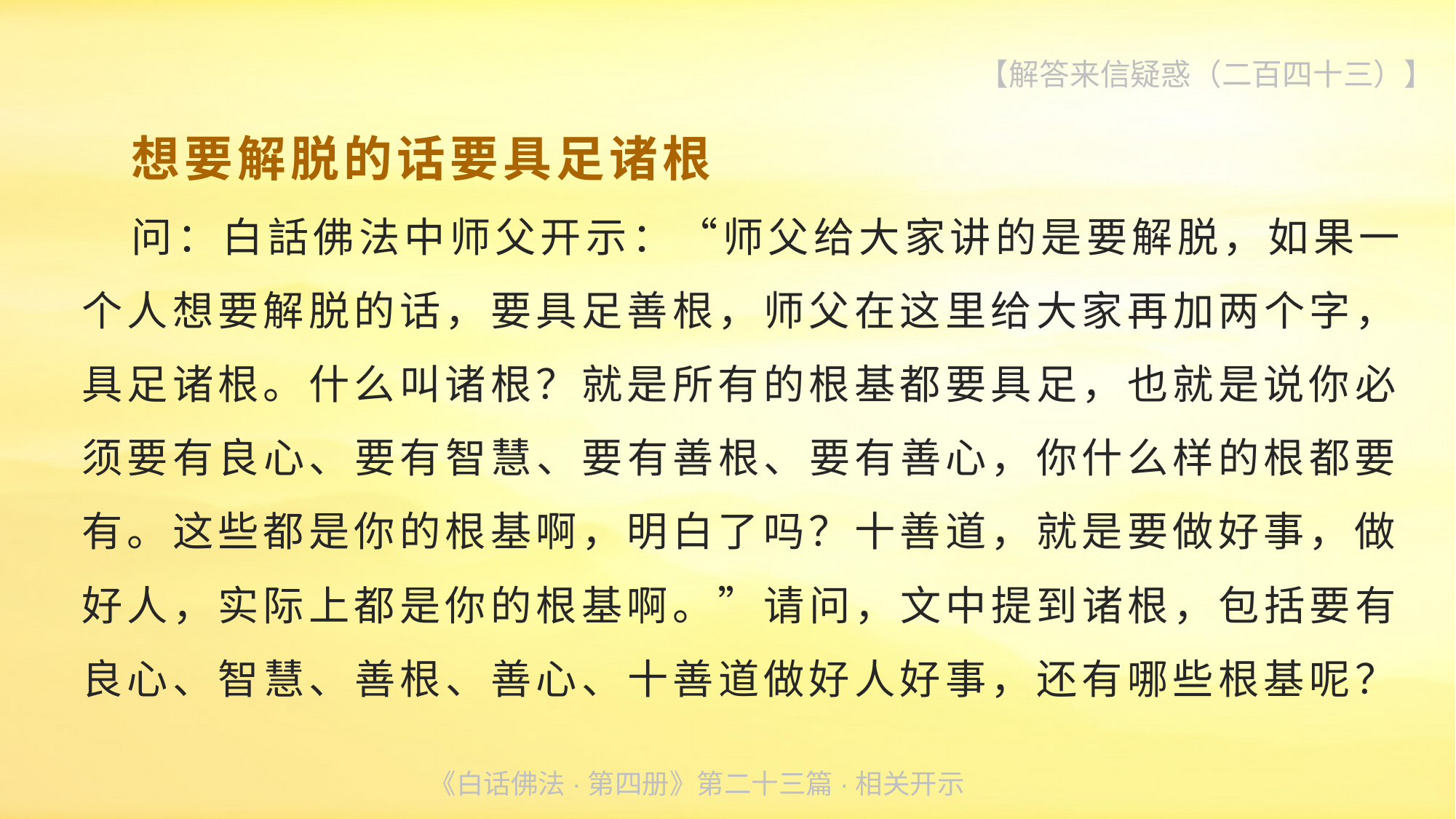

【解答来信疑惑（二百四十三）】
   想要解脱的话要具足诸根
   问：白話佛法中师父开示：“师父给大家讲的是要解脱，如果一个人想要解脱的话，要具足善根，师父在这里给大家再加两个字，具足诸根。什么叫诸根？就是所有的根基都要具足，也就是说你必须要有良心、要有智慧、要有善根、要有善心，你什么样的根都要有。这些都是你的根基啊，明白了吗？十善道，就是要做好事，做好人，实际上都是你的根基啊。”请问，文中提到诸根，包括要有良心、智慧、善根、善心、十善道做好人好事，还有哪些根基呢？
《白话佛法·第四册》第二十三篇·相关开示